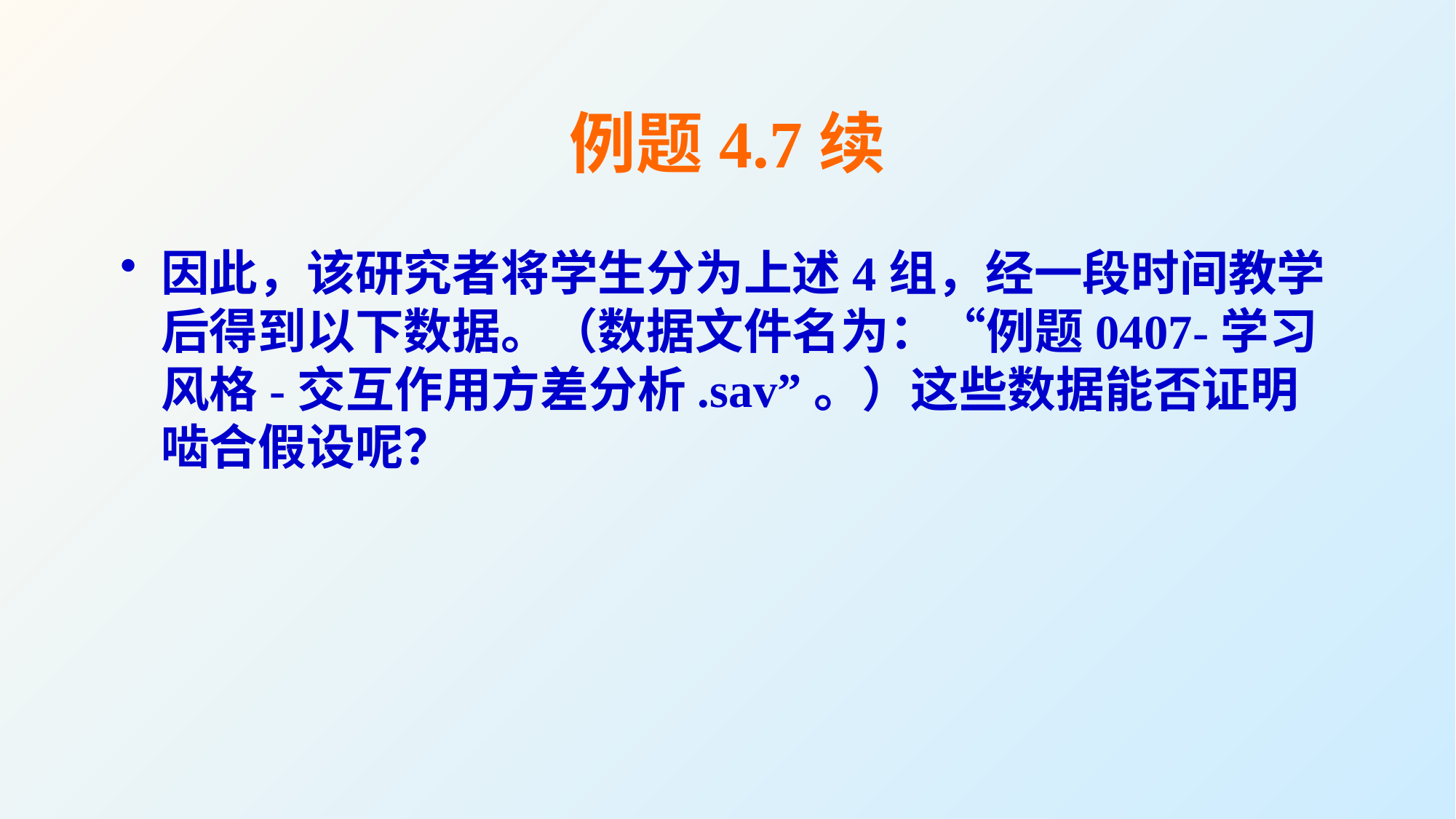

# 例题4.7续
因此，该研究者将学生分为上述4组，经一段时间教学后得到以下数据。（数据文件名为：“例题0407-学习风格-交互作用方差分析.sav”。）这些数据能否证明啮合假设呢？